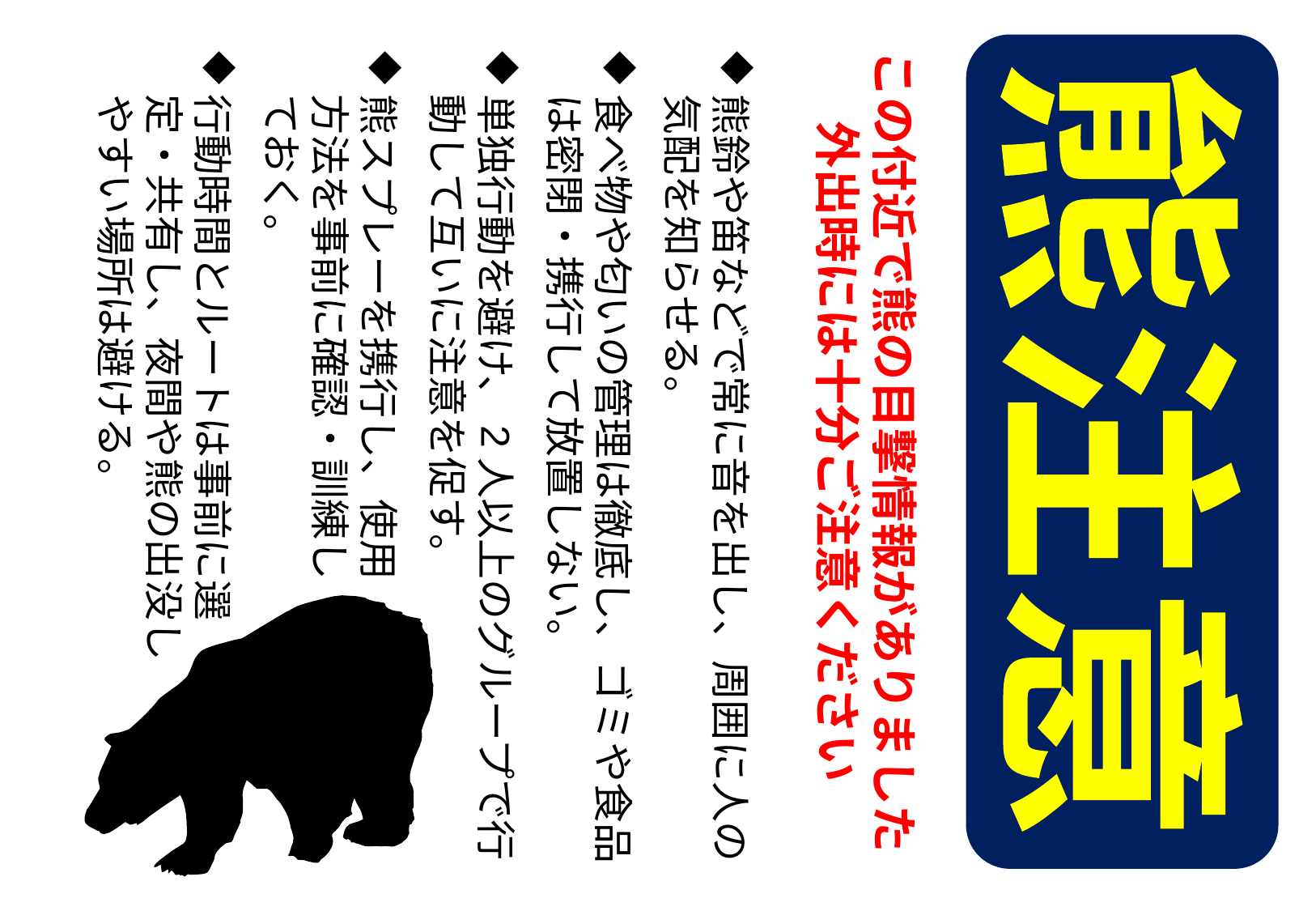

この付近で熊の目撃情報がありました
外出時には十分ご注意ください

熊鈴や笛などで常に音を出し、周囲に人の気配を知らせる。
食べ物や匂いの管理は徹底し、ゴミや食品は密閉・携行して放置しない。
単独行動を避け、2人以上のグループで行動して互いに注意を促す。
熊スプレーを携行し、使用
方法を事前に確認・訓練し
ておく。
行動時間とルートは事前に選
定・共有し、夜間や熊の出没し
やすい場所は避ける。
熊注意